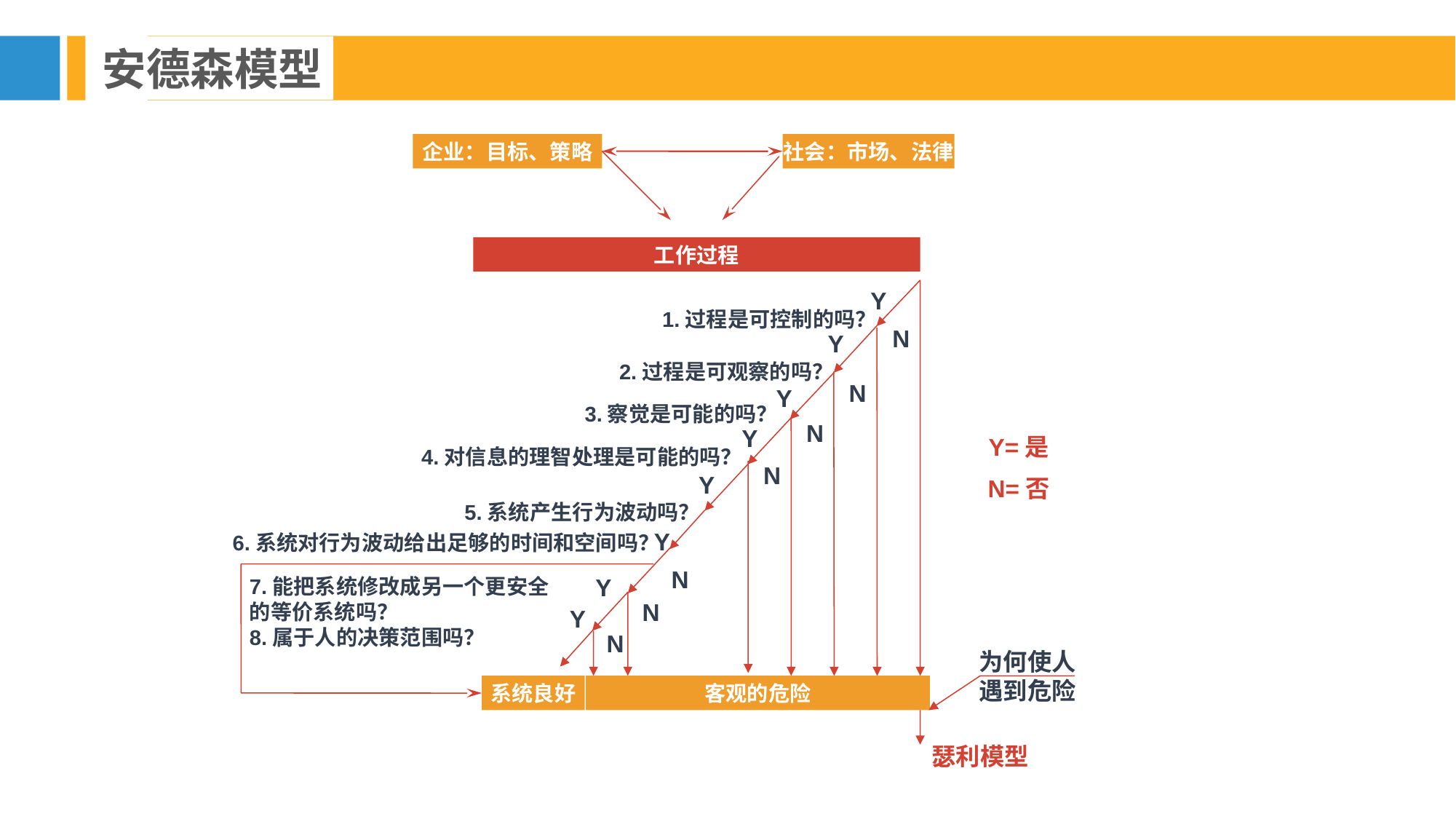

安德森模型
企业：目标、策略
社会：市场、法律

工作过程
Y

1.过程是可控制的吗？
N
Y

2.过程是可观察的吗？

N

Y
3.察觉是可能的吗？
N
Y

Y=是
N=否
4.对信息的理智处理是可能的吗？
N

Y

5.系统产生行为波动吗？

Y
6.系统对行为波动给出足够的时间和空间吗？

N

Y
7.能把系统修改成另一个更安全
的等价系统吗？
8.属于人的决策范围吗？
N

Y
N

为何使人
遇到危险
系统良好
客观的危险

瑟利模型